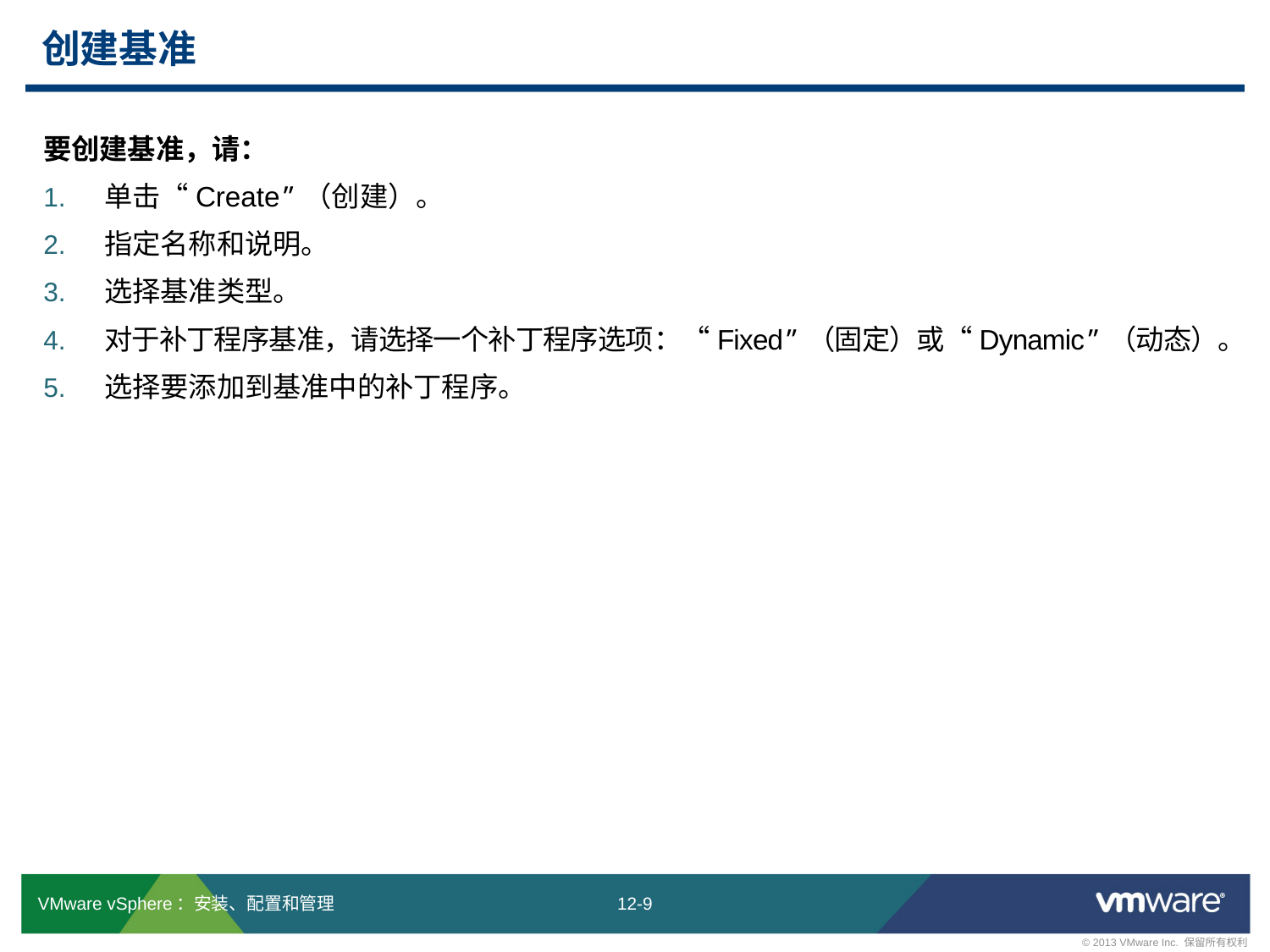

# 创建基准
要创建基准，请：
 单击“Create”（创建）。
 指定名称和说明。
 选择基准类型。
 对于补丁程序基准，请选择一个补丁程序选项：“Fixed”（固定）或“Dynamic”（动态）。
 选择要添加到基准中的补丁程序。